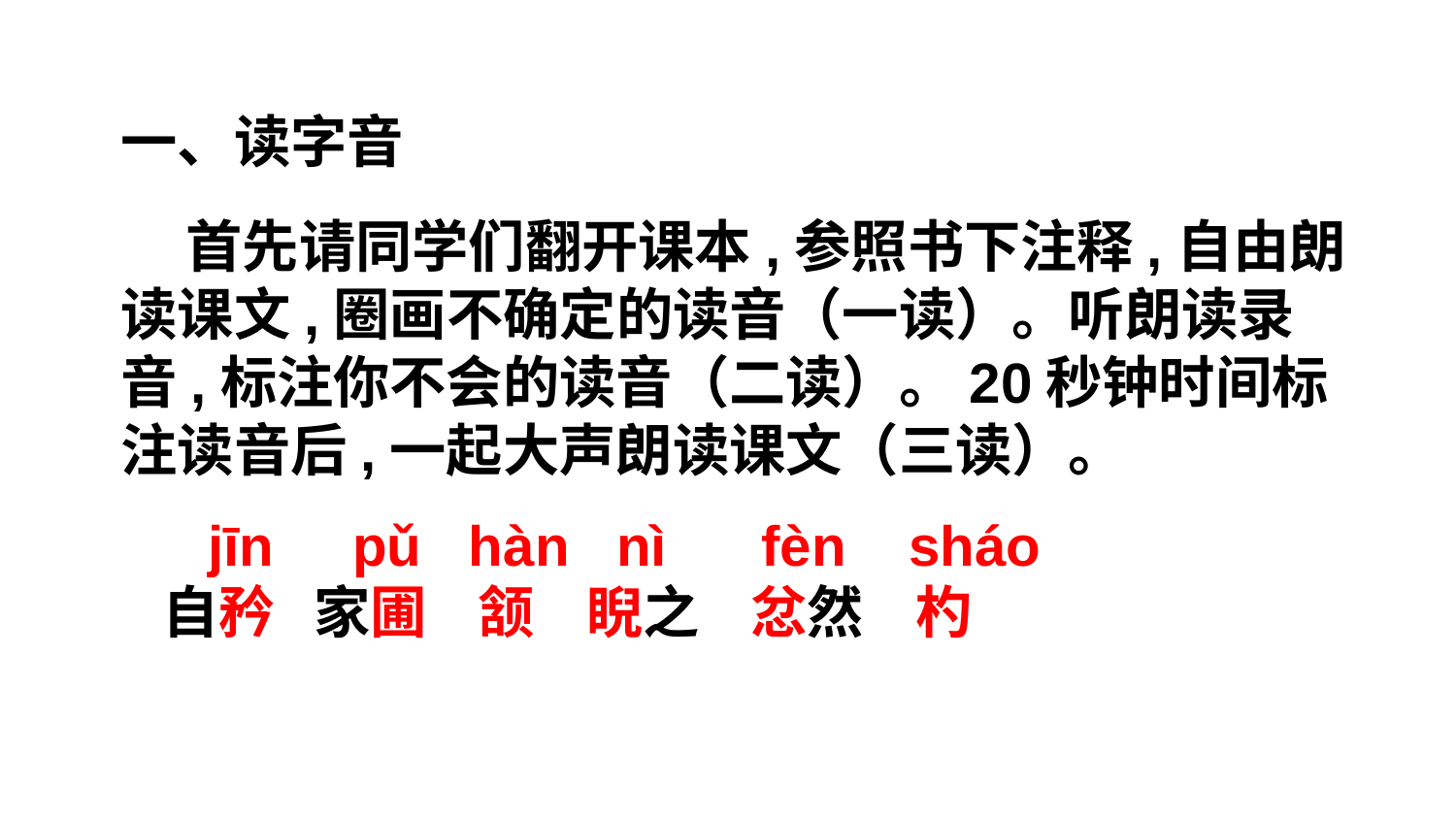

一、读字音
    首先请同学们翻开课本,参照书下注释,自由朗读课文,圈画不确定的读音（一读）。听朗读录音,标注你不会的读音（二读）。20秒钟时间标注读音后,一起大声朗读课文（三读）。
jīn     pǔ   hàn   nì      fèn    sháo
自矜   家圃    颔    睨之    忿然    杓